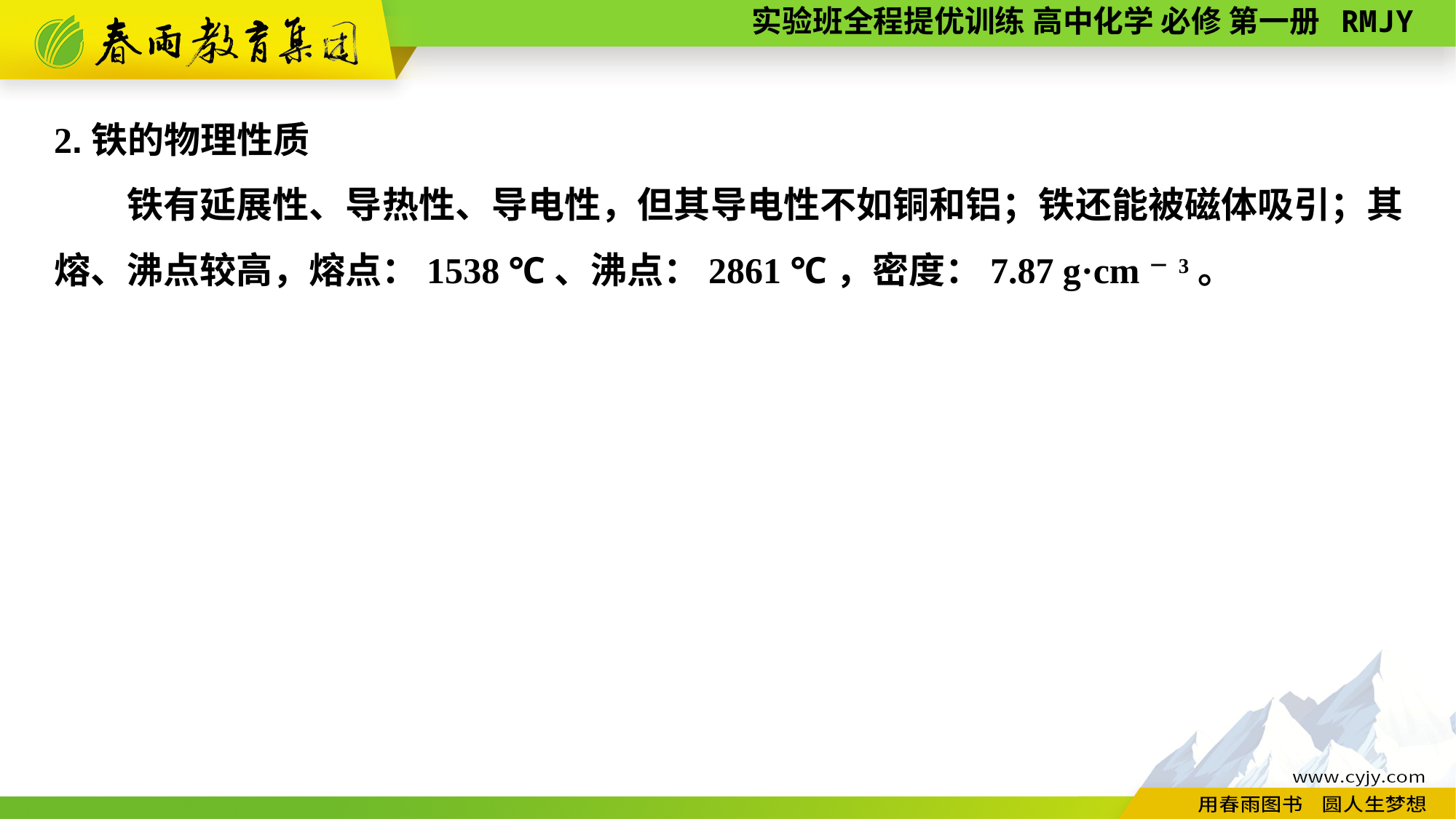

2.铁的物理性质
　　铁有延展性、导热性、导电性，但其导电性不如铜和铝；铁还能被磁体吸引；其熔、沸点较高，熔点：1538 ℃、沸点：2861 ℃，密度：7.87 g·cm－3。